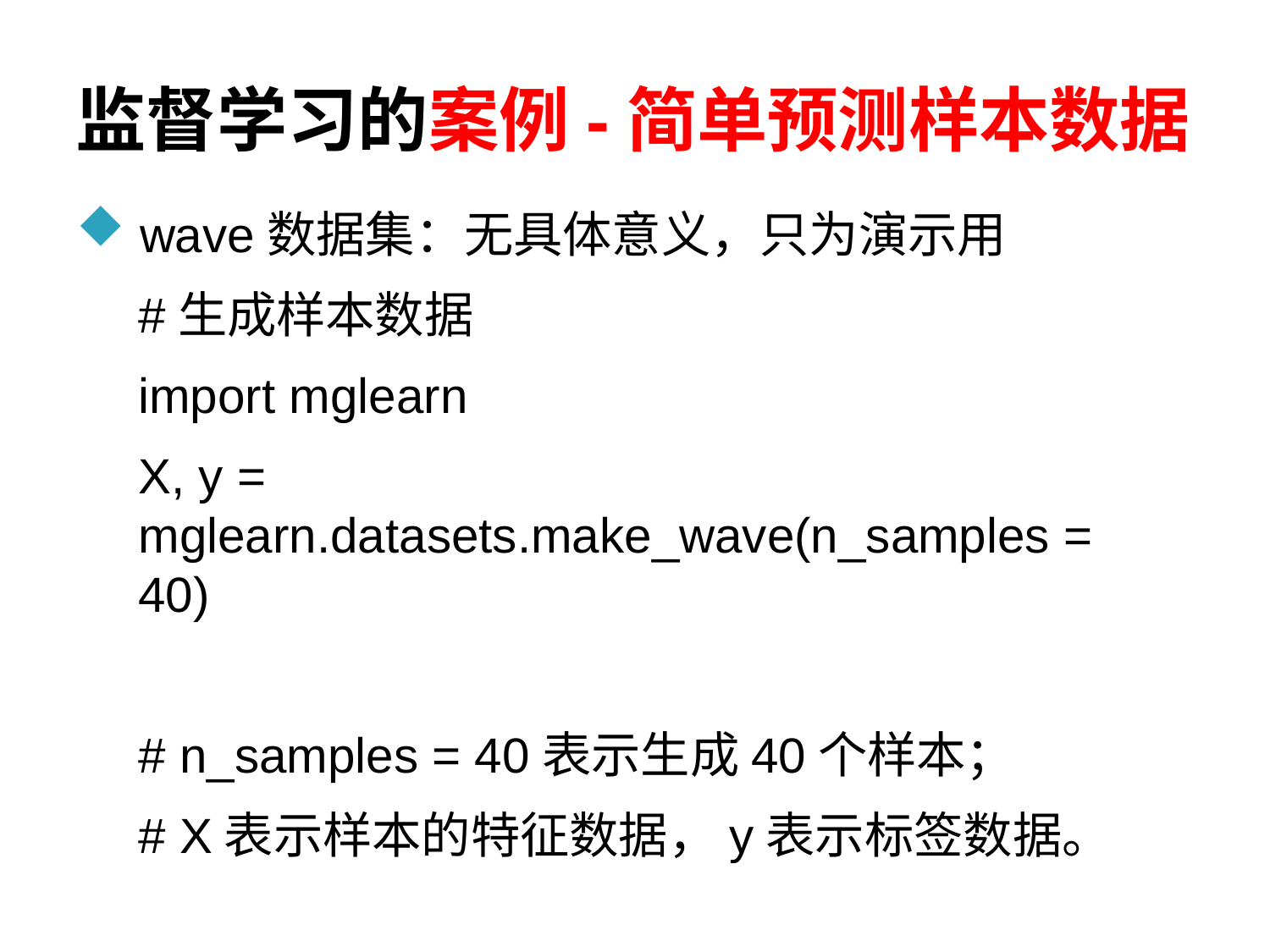

# 监督学习的案例-简单预测样本数据
wave数据集：无具体意义，只为演示用
#生成样本数据
import mglearn
X, y = mglearn.datasets.make_wave(n_samples = 40)

# n_samples = 40表示生成40个样本；
# X表示样本的特征数据，y表示标签数据。